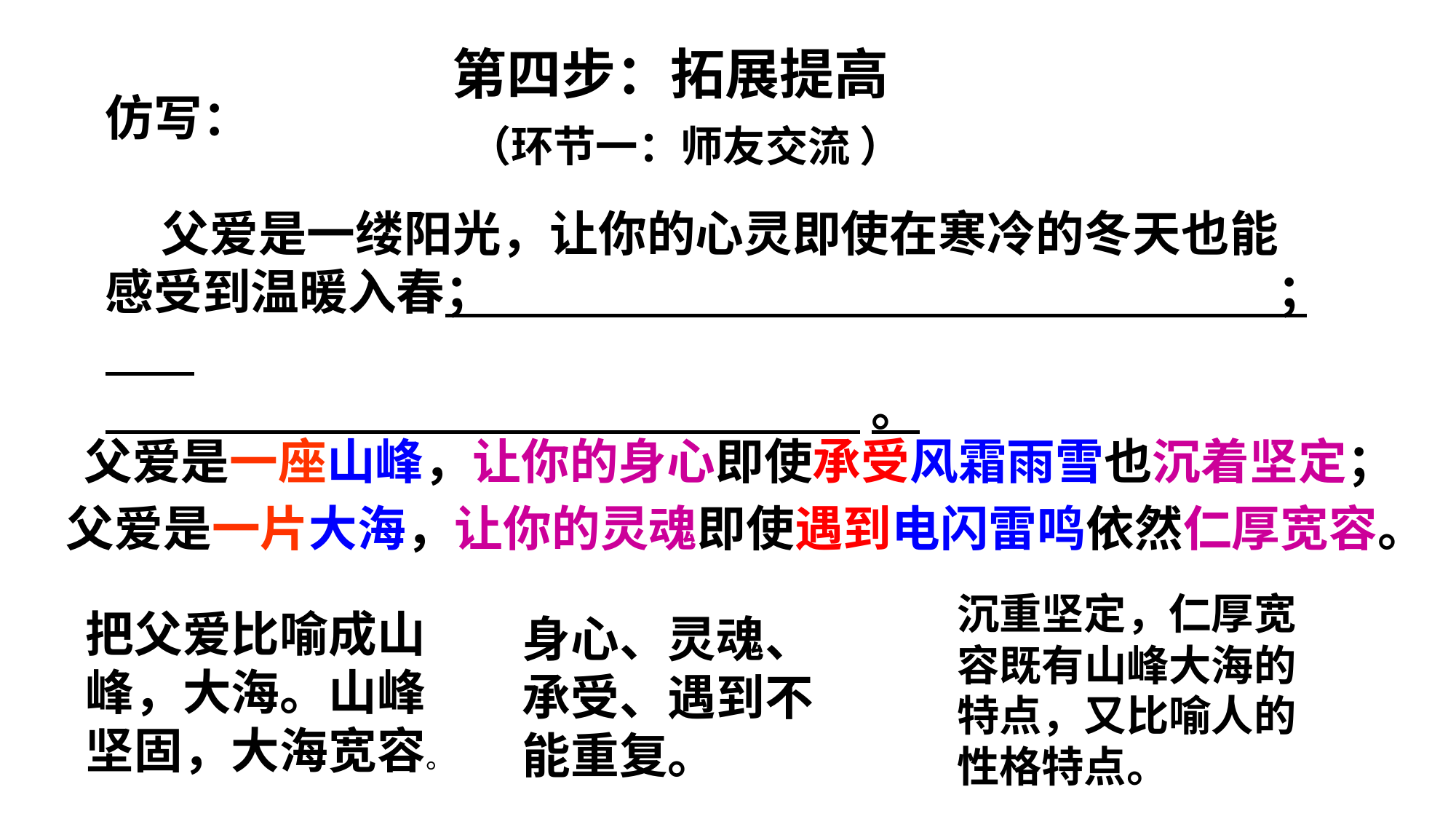

第四步：拓展提高
仿写：

    父爱是一缕阳光，让你的心灵即使在寒冷的冬天也能感受到温暖入春；                                                                       ；
                                                                    。
            （环节一：师友交流 ）
父爱是一座山峰，让你的身心即使承受风霜雨雪也沉着坚定；
父爱是一片大海，让你的灵魂即使遇到电闪雷鸣依然仁厚宽容。
沉重坚定，仁厚宽容既有山峰大海的特点，又比喻人的性格特点。
把父爱比喻成山峰，大海。山峰坚固，大海宽容。
身心、灵魂、承受、遇到不能重复。